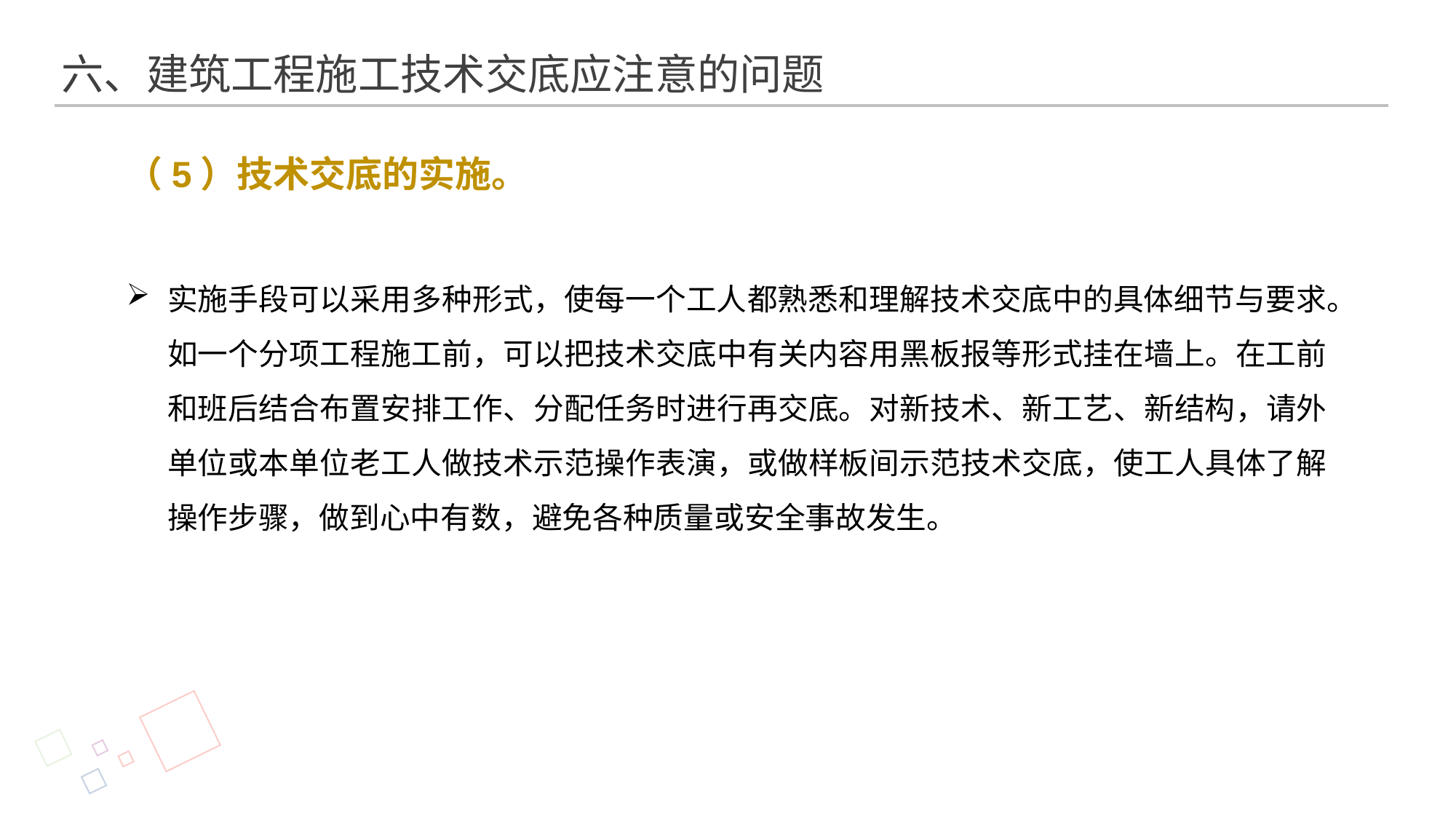

六、建筑工程施工技术交底应注意的问题
（5）技术交底的实施。
实施手段可以采用多种形式，使每一个工人都熟悉和理解技术交底中的具体细节与要求。如一个分项工程施工前，可以把技术交底中有关内容用黑板报等形式挂在墙上。在工前和班后结合布置安排工作、分配任务时进行再交底。对新技术、新工艺、新结构，请外单位或本单位老工人做技术示范操作表演，或做样板间示范技术交底，使工人具体了解操作步骤，做到心中有数，避免各种质量或安全事故发生。